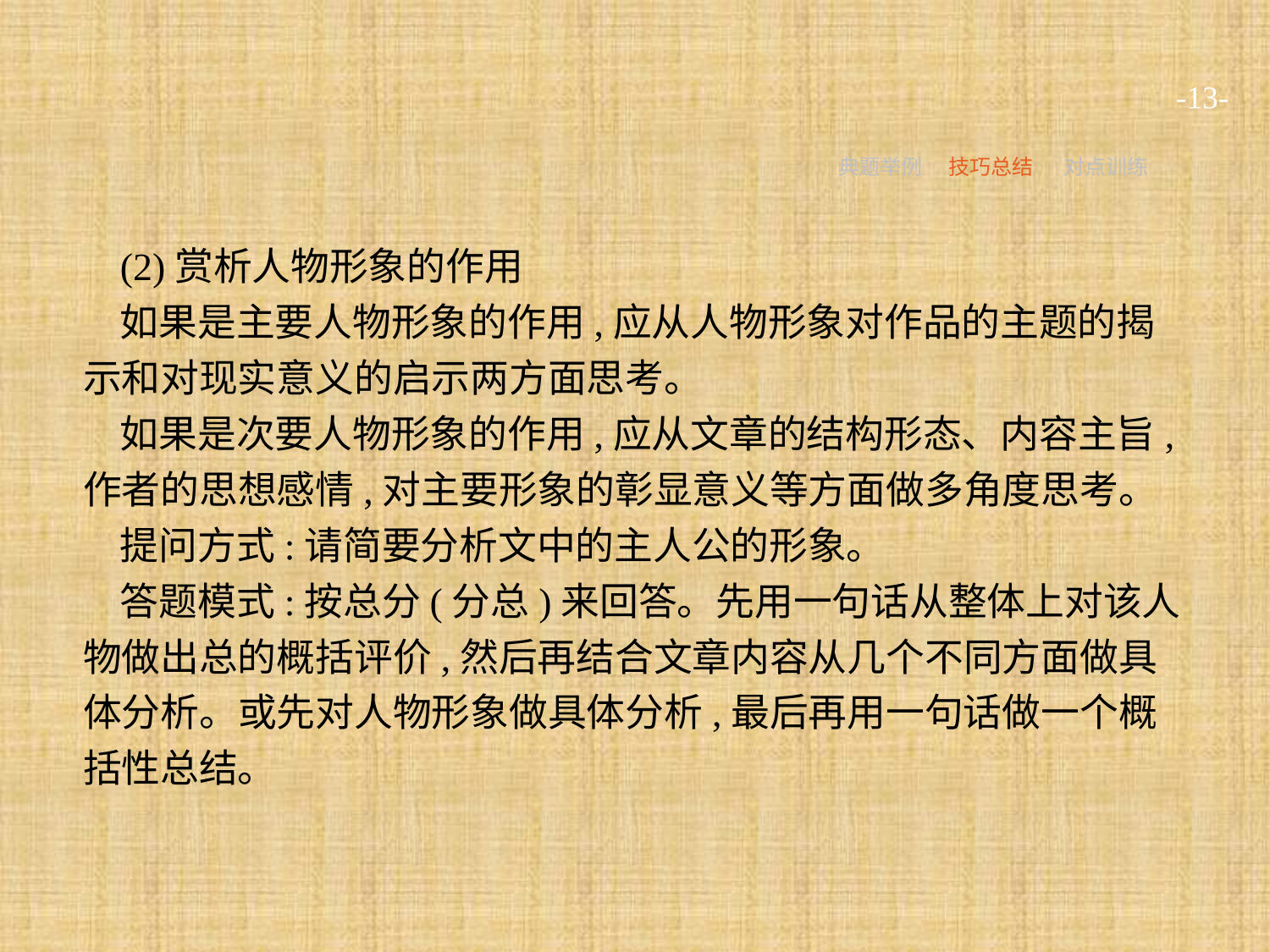

-13-
典题举例
技巧总结
对点训练
(2)赏析人物形象的作用
如果是主要人物形象的作用,应从人物形象对作品的主题的揭示和对现实意义的启示两方面思考。
如果是次要人物形象的作用,应从文章的结构形态、内容主旨,作者的思想感情,对主要形象的彰显意义等方面做多角度思考。
提问方式:请简要分析文中的主人公的形象。
答题模式:按总分(分总)来回答。先用一句话从整体上对该人物做出总的概括评价,然后再结合文章内容从几个不同方面做具体分析。或先对人物形象做具体分析,最后再用一句话做一个概括性总结。